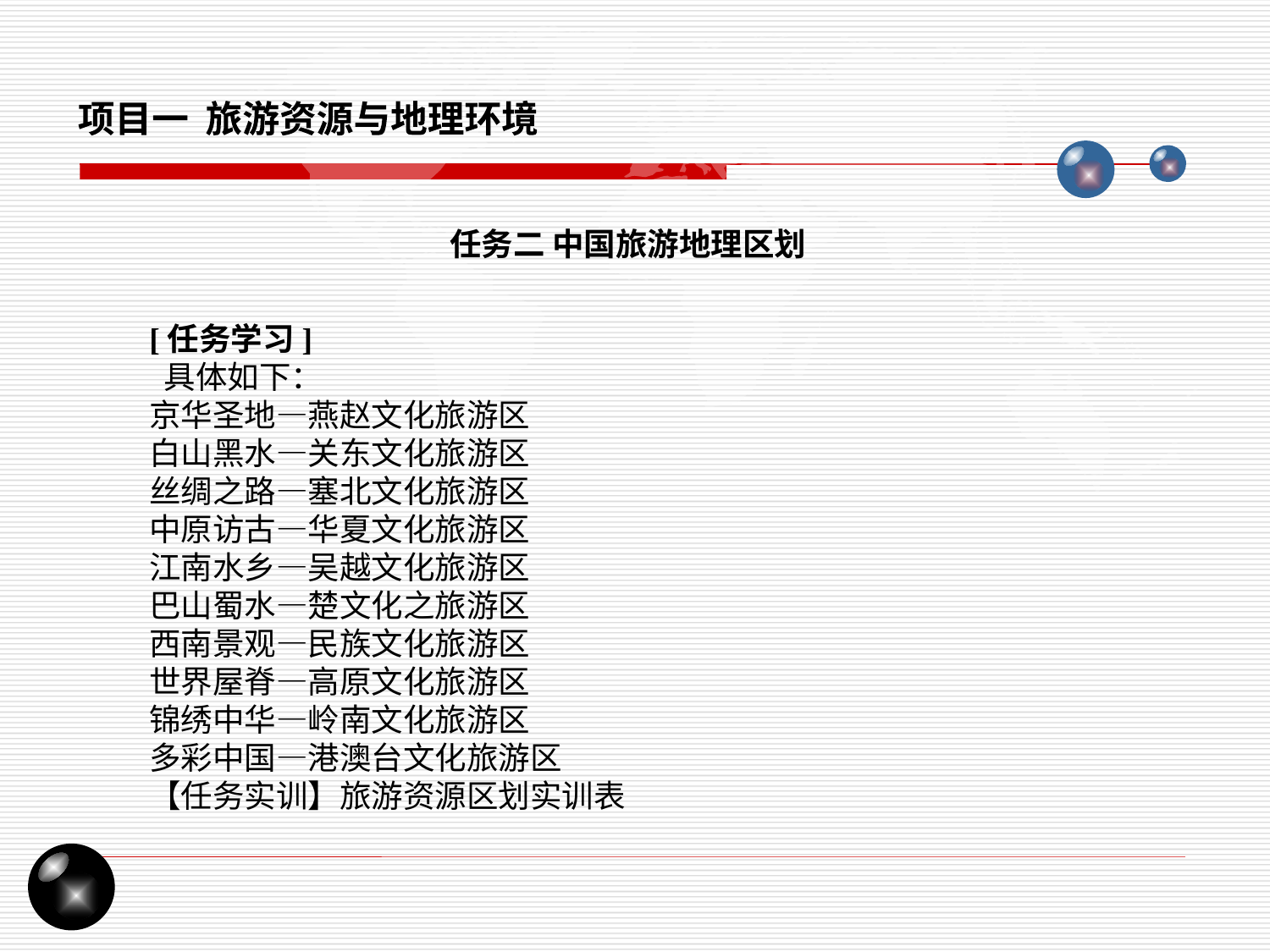

项目一  旅游资源与地理环境
任务二 中国旅游地理区划

[任务学习]
 具体如下：
京华圣地—燕赵文化旅游区
白山黑水—关东文化旅游区
丝绸之路—塞北文化旅游区
中原访古—华夏文化旅游区
江南水乡—吴越文化旅游区
巴山蜀水—楚文化之旅游区
西南景观—民族文化旅游区
世界屋脊—高原文化旅游区
锦绣中华—岭南文化旅游区
多彩中国—港澳台文化旅游区
【任务实训】旅游资源区划实训表